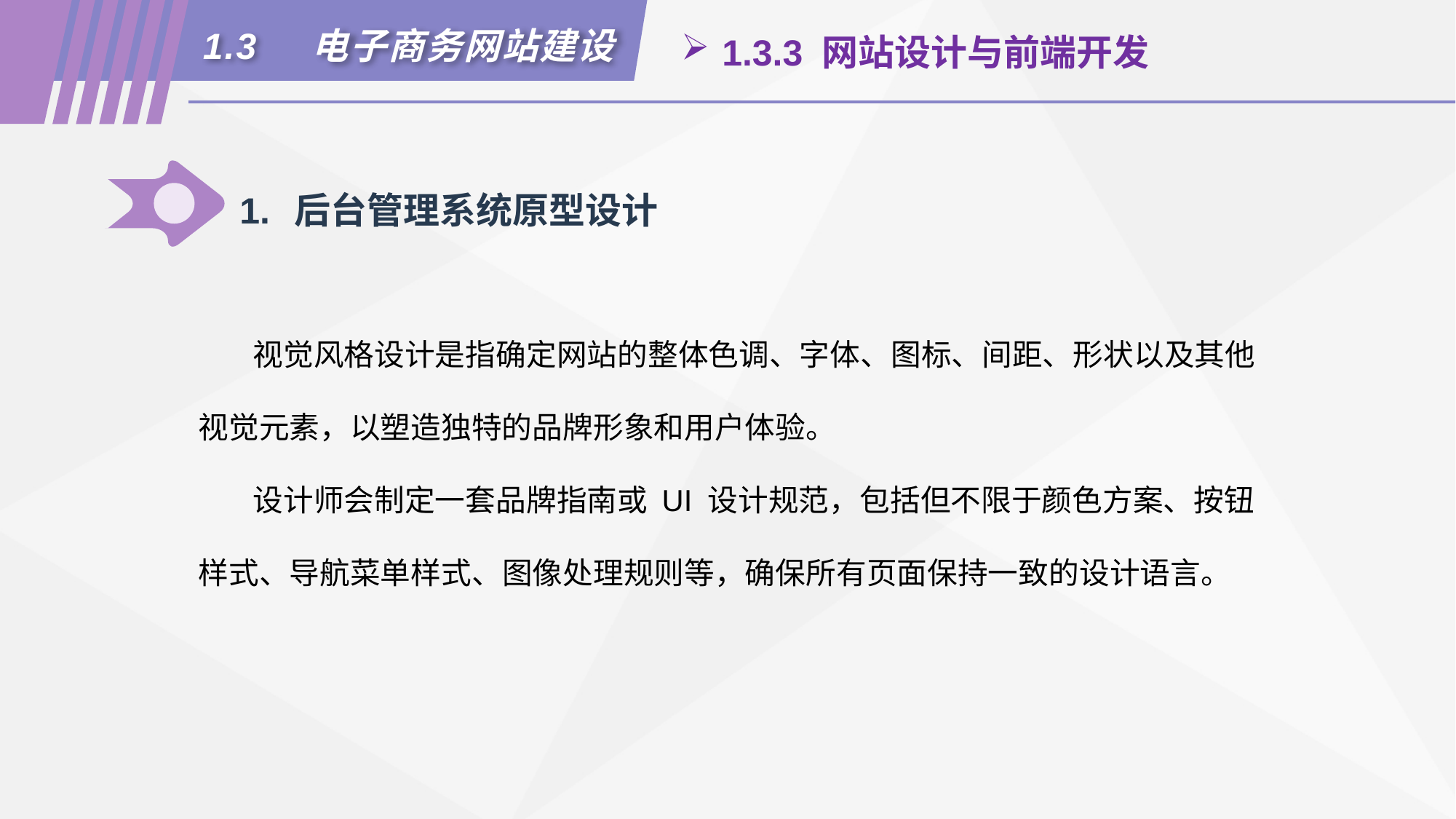

1.3	电子商务网站建设
1.3.3 网站设计与前端开发

1.	后台管理系统原型设计
视觉风格设计是指确定网站的整体色调、字体、图标、间距、形状以及其他视觉元素，以塑造独特的品牌形象和用户体验。
设计师会制定一套品牌指南或 UI 设计规范，包括但不限于颜色方案、按钮样式、导航菜单样式、图像处理规则等，确保所有页面保持一致的设计语言。